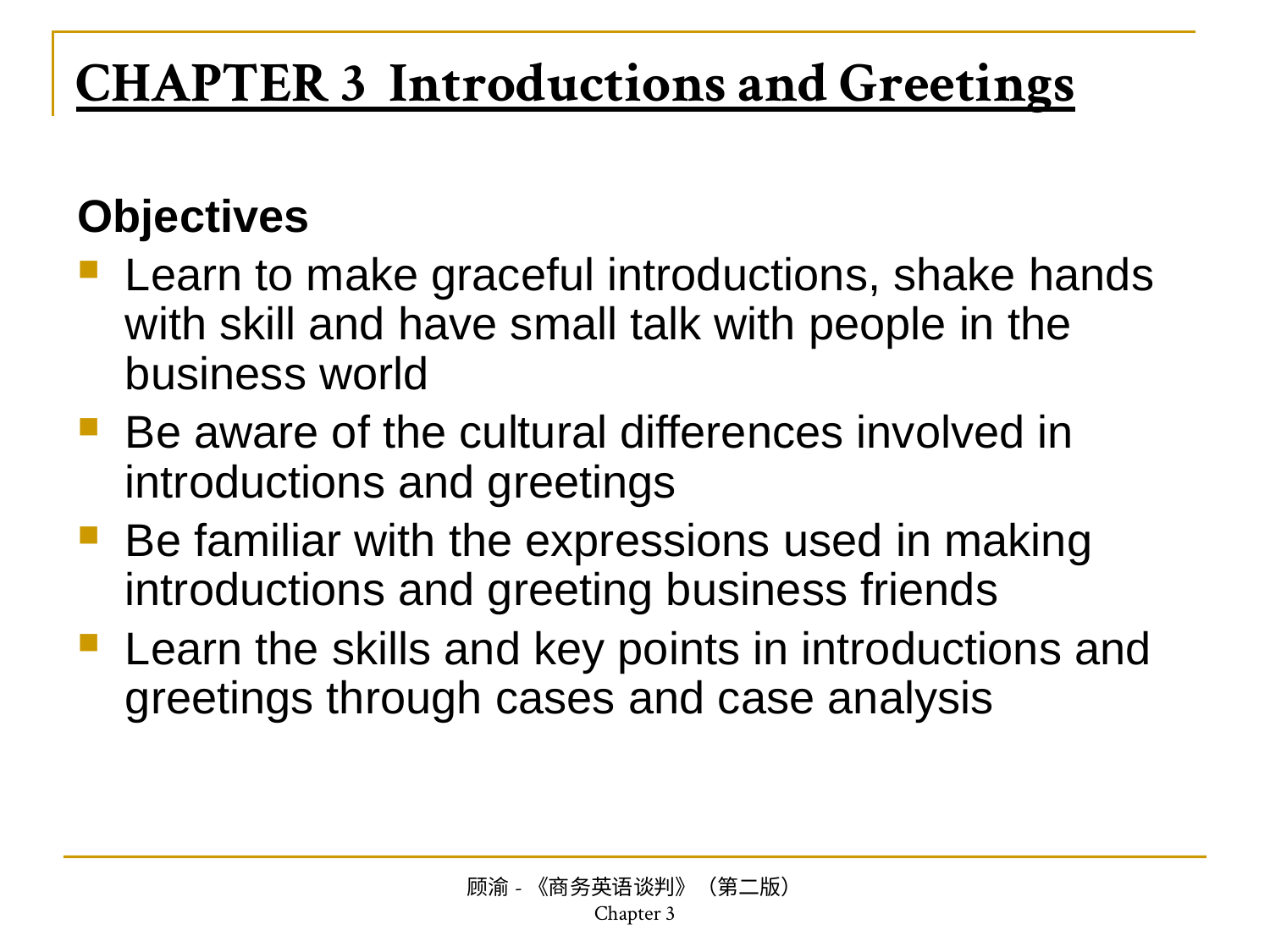

# CHAPTER 3  Introductions and Greetings
Objectives
Learn to make graceful introductions, shake hands with skill and have small talk with people in the business world
Be aware of the cultural differences involved in introductions and greetings
Be familiar with the expressions used in making introductions and greeting business friends
Learn the skills and key points in introductions and greetings through cases and case analysis

3
顾渝-《商务英语谈判》（第二版） Chapter 3